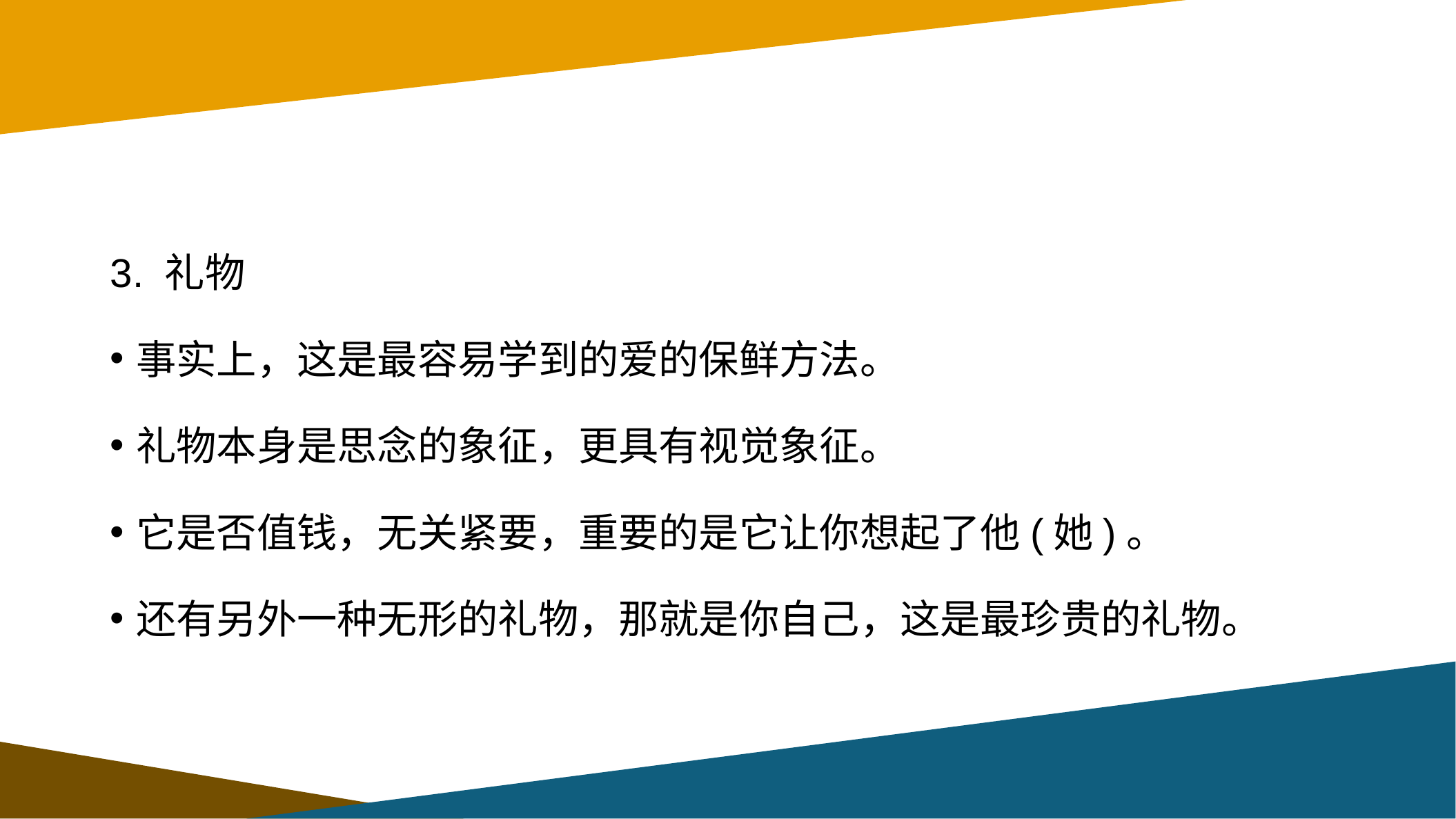

#
3. 礼物
事实上，这是最容易学到的爱的保鲜方法。
礼物本身是思念的象征，更具有视觉象征。
它是否值钱，无关紧要，重要的是它让你想起了他(她)。
还有另外一种无形的礼物，那就是你自己，这是最珍贵的礼物。